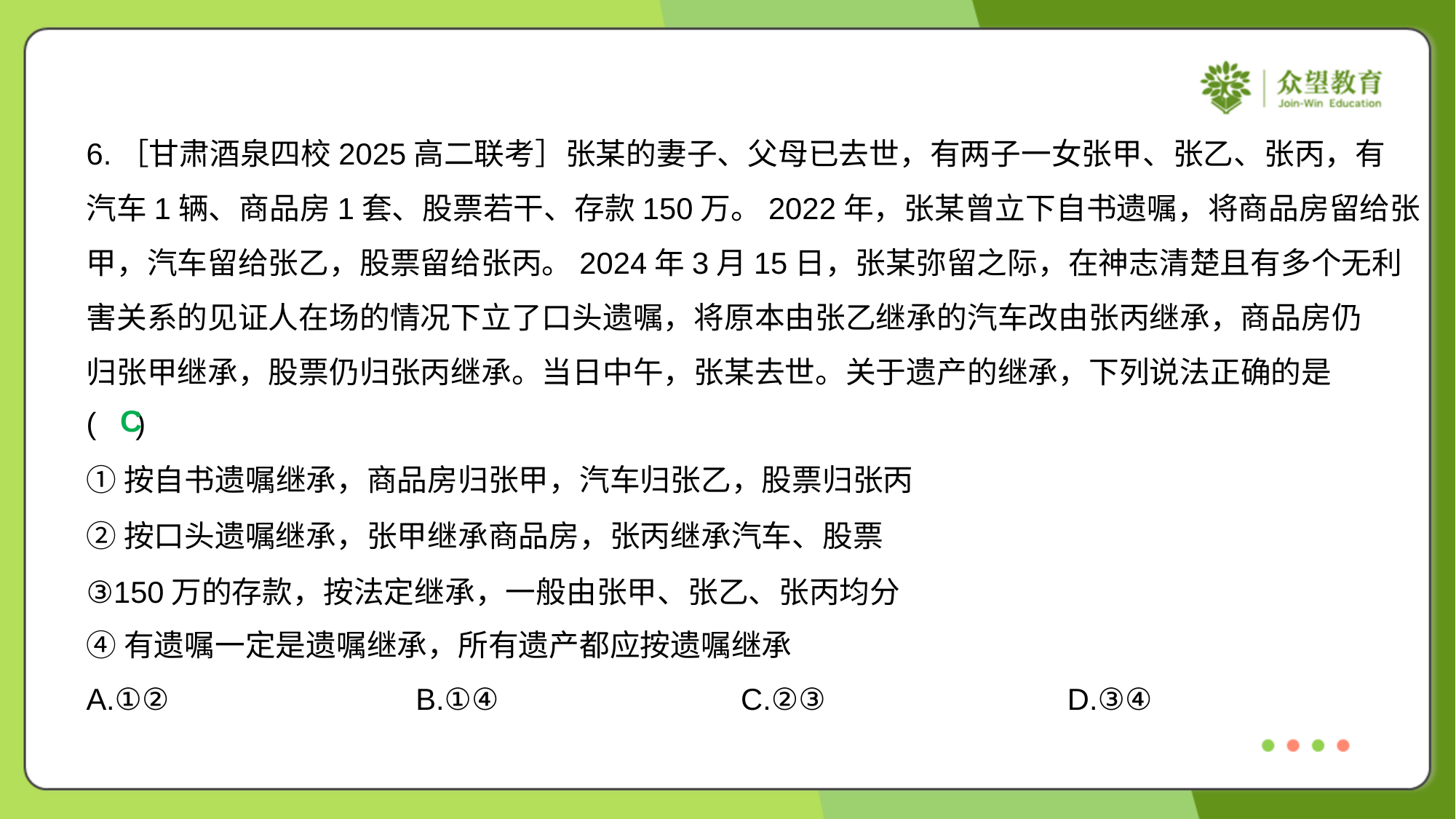

6.［甘肃酒泉四校2025高二联考］张某的妻子、父母已去世，有两子一女张甲、张乙、张丙，有
汽车1辆、商品房1套、股票若干、存款150万。2022年，张某曾立下自书遗嘱，将商品房留给张
甲，汽车留给张乙，股票留给张丙。2024年3月15日，张某弥留之际，在神志清楚且有多个无利
害关系的见证人在场的情况下立了口头遗嘱，将原本由张乙继承的汽车改由张丙继承，商品房仍
归张甲继承，股票仍归张丙继承。当日中午，张某去世。关于遗产的继承，下列说法正确的是
(     )
C
①按自书遗嘱继承，商品房归张甲，汽车归张乙，股票归张丙
②按口头遗嘱继承，张甲继承商品房，张丙继承汽车、股票
③150万的存款，按法定继承，一般由张甲、张乙、张丙均分
④有遗嘱一定是遗嘱继承，所有遗产都应按遗嘱继承
A.①②	B.①④	C.②③	D.③④